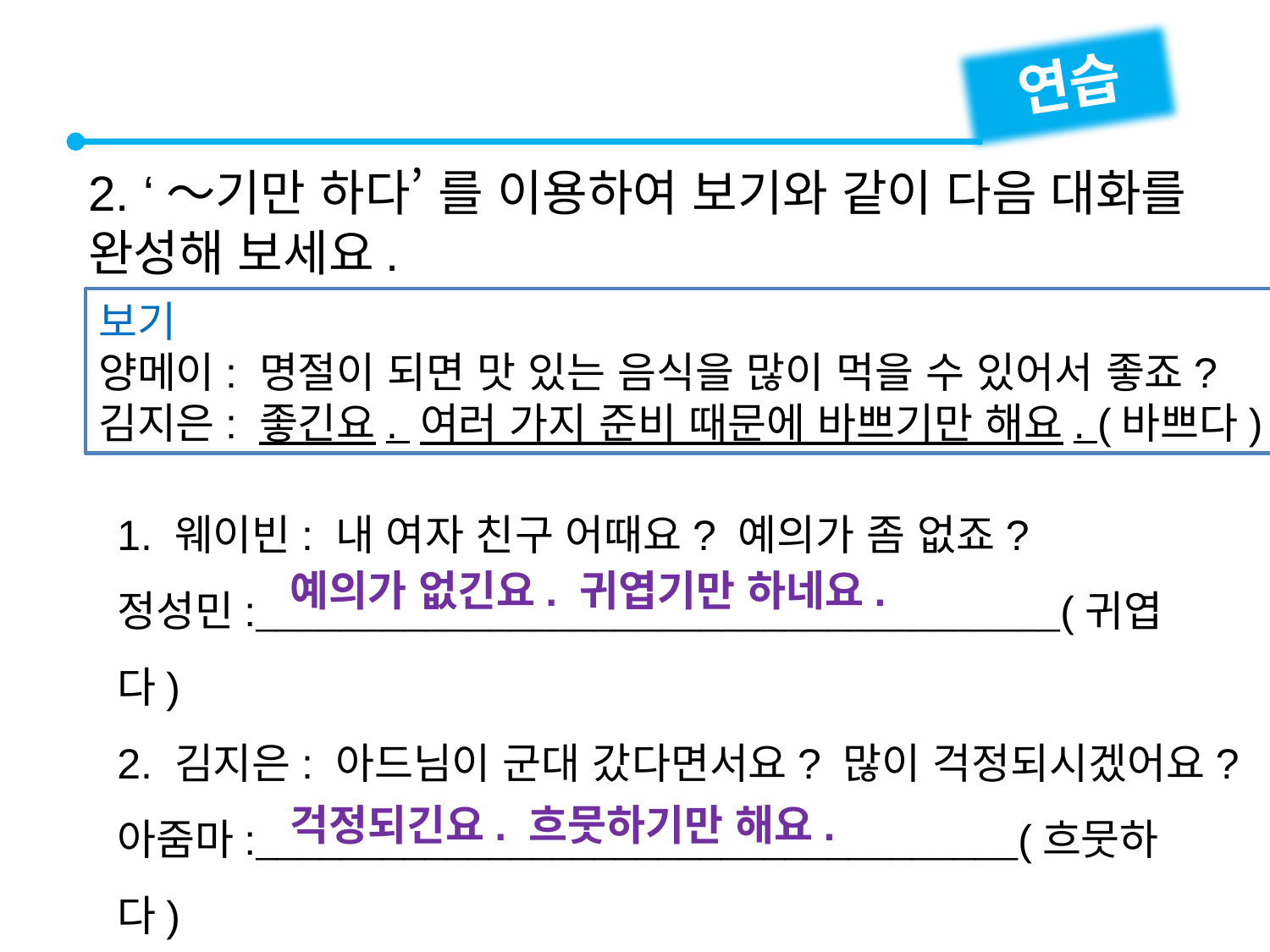

연습
2. ‘～기만 하다’ 를 이용하여 보기와 같이 다음 대화를 완성해 보세요.
보기
양메이: 명절이 되면 맛 있는 음식을 많이 먹을 수 있어서 좋죠?
김지은: 좋긴요. 여러 가지 준비 때문에 바쁘기만 해요. (바쁘다)
1. 웨이빈: 내 여자 친구 어때요? 예의가 좀 없죠?
정성민:______________________________________(귀엽다)
2. 김지은: 아드님이 군대 갔다면서요? 많이 걱정되시겠어요?
아줌마:____________________________________(흐뭇하다)
예의가 없긴요. 귀엽기만 하네요.
걱정되긴요. 흐뭇하기만 해요.